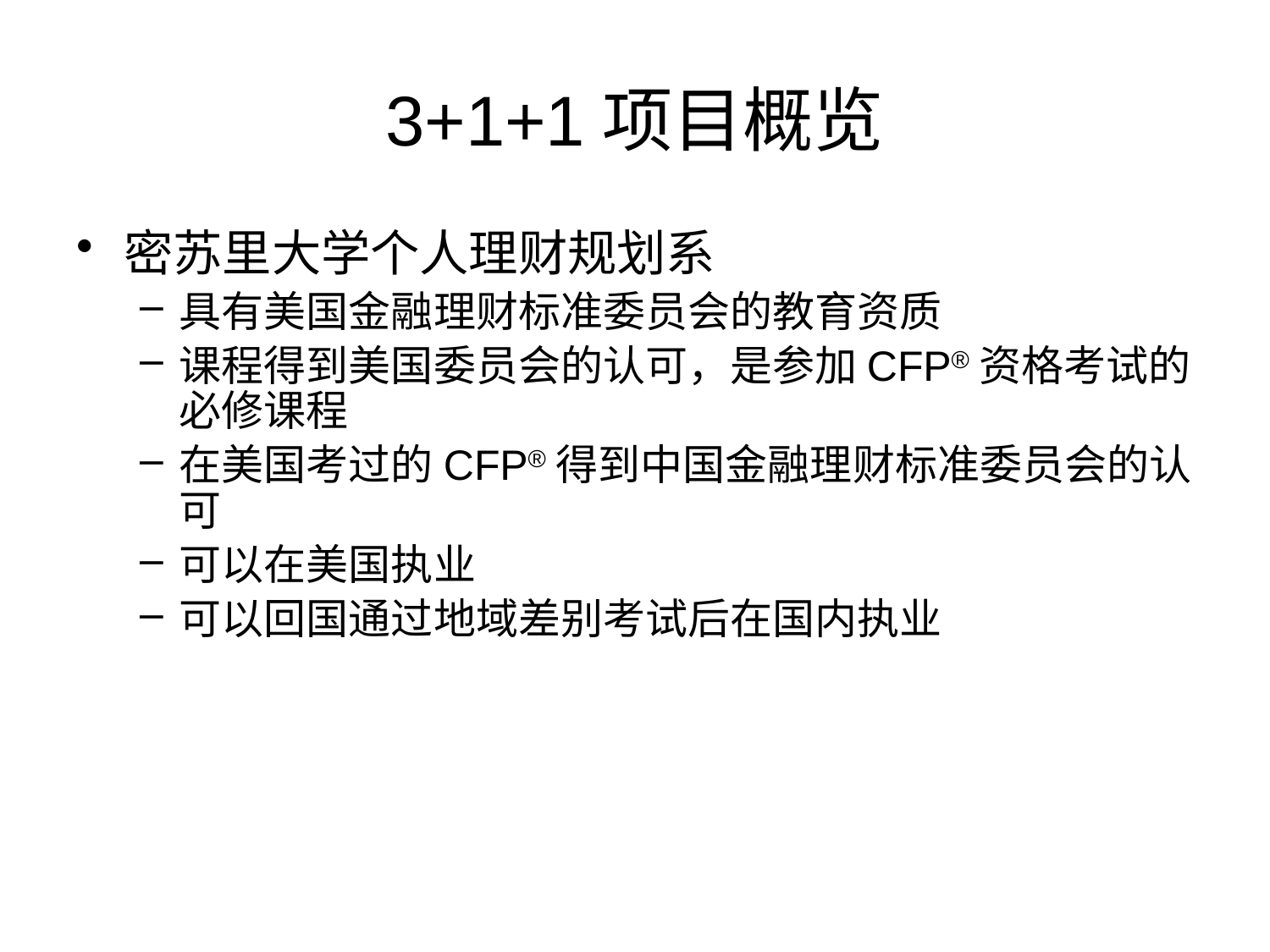

# 3+1+1项目概览
密苏里大学个人理财规划系
具有美国金融理财标准委员会的教育资质
课程得到美国委员会的认可，是参加CFP®资格考试的必修课程
在美国考过的CFP®得到中国金融理财标准委员会的认可
可以在美国执业
可以回国通过地域差别考试后在国内执业